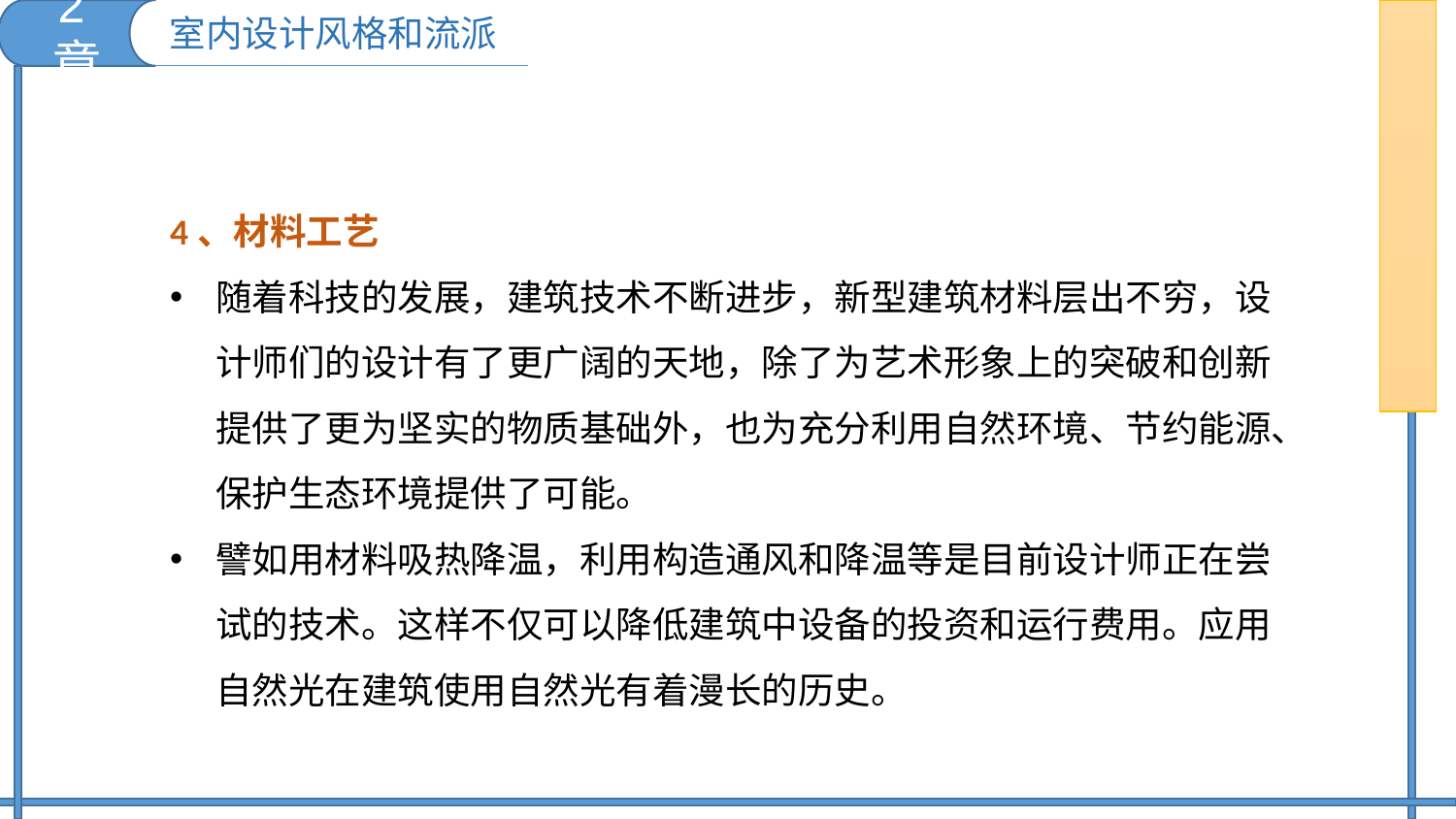

2章

室内设计风格和流派

4、材料工艺
随着科技的发展，建筑技术不断进步，新型建筑材料层出不穷，设计师们的设计有了更广阔的天地，除了为艺术形象上的突破和创新提供了更为坚实的物质基础外，也为充分利用自然环境、节约能源、保护生态环境提供了可能。
譬如用材料吸热降温，利用构造通风和降温等是目前设计师正在尝试的技术。这样不仅可以降低建筑中设备的投资和运行费用。应用自然光在建筑使用自然光有着漫长的历史。